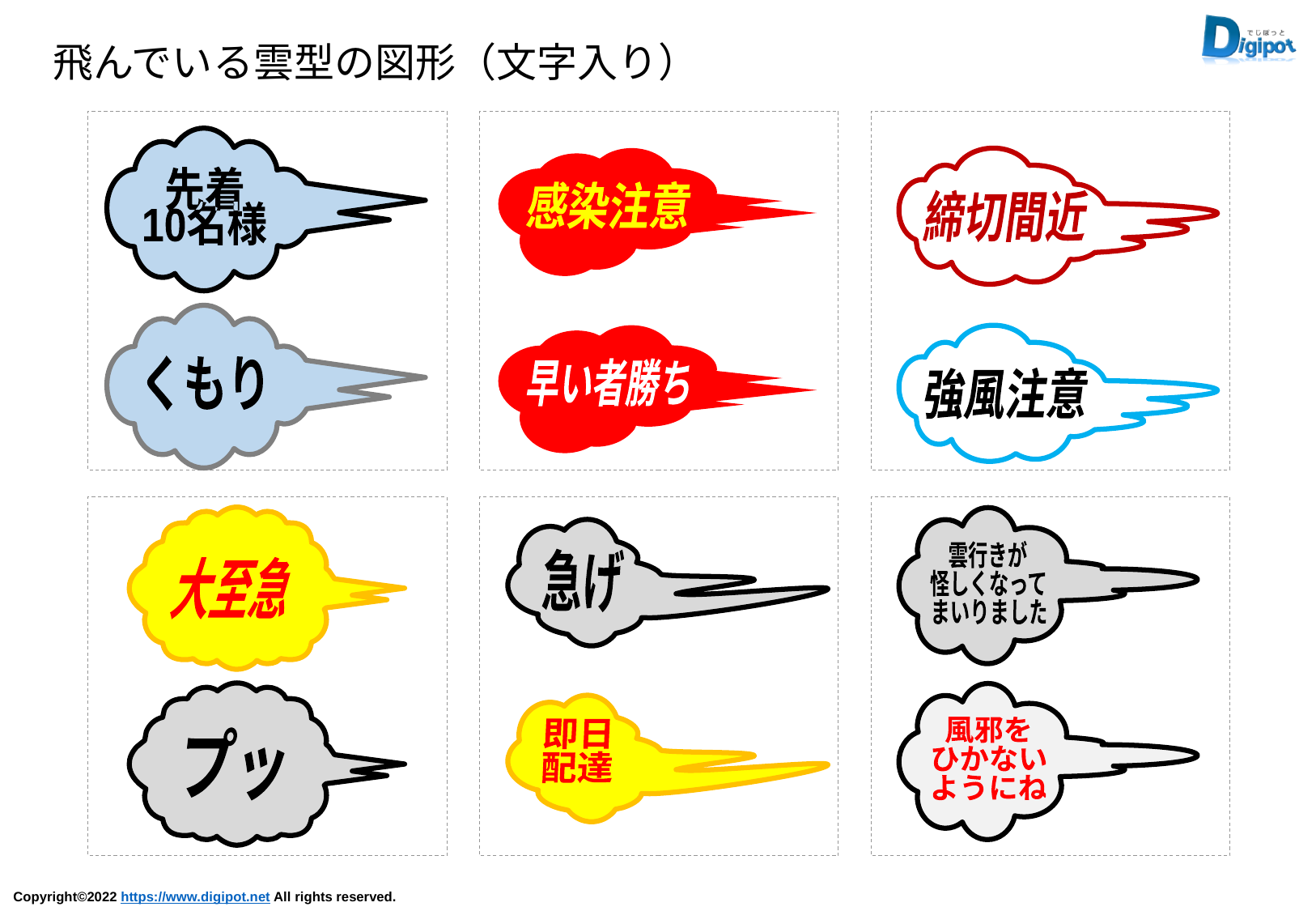

飛んでいる雲型の図形（文字入り）

先着
10名様
感染注意
締切間近

くもり
早い者勝ち
強風注意

雲行きが
怪しくなって
まいりました
急げ
大至急

風邪を
ひかない
ようにね
即日
配達
プッ